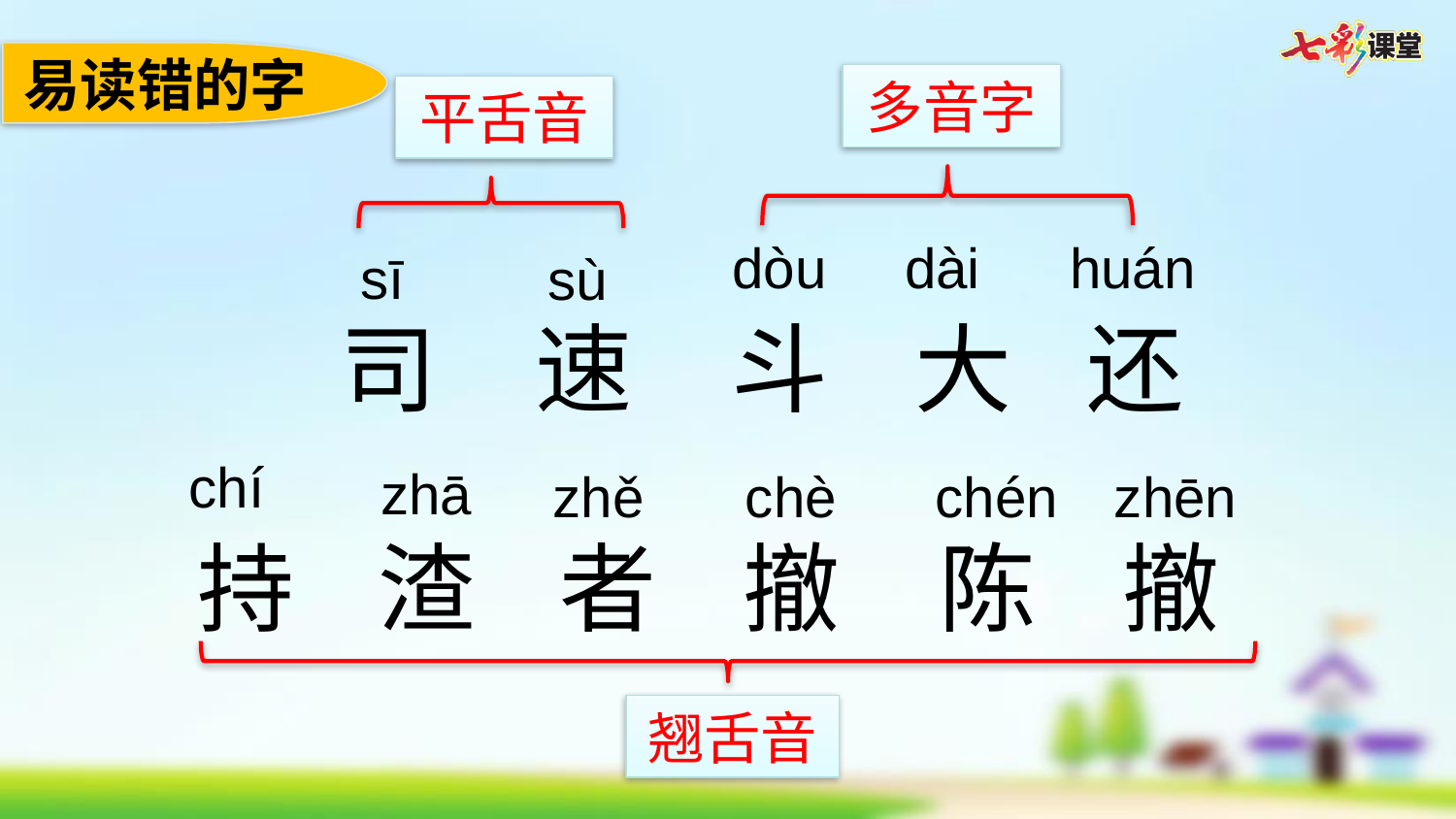

易读错的字
多音字

平舌音

dòu
dài
huán
sī
sù
司
速
斗
大
还
chí
zhā
zhě
chè
chén
zhēn
持
渣
者
撤
陈
撤
翘舌音